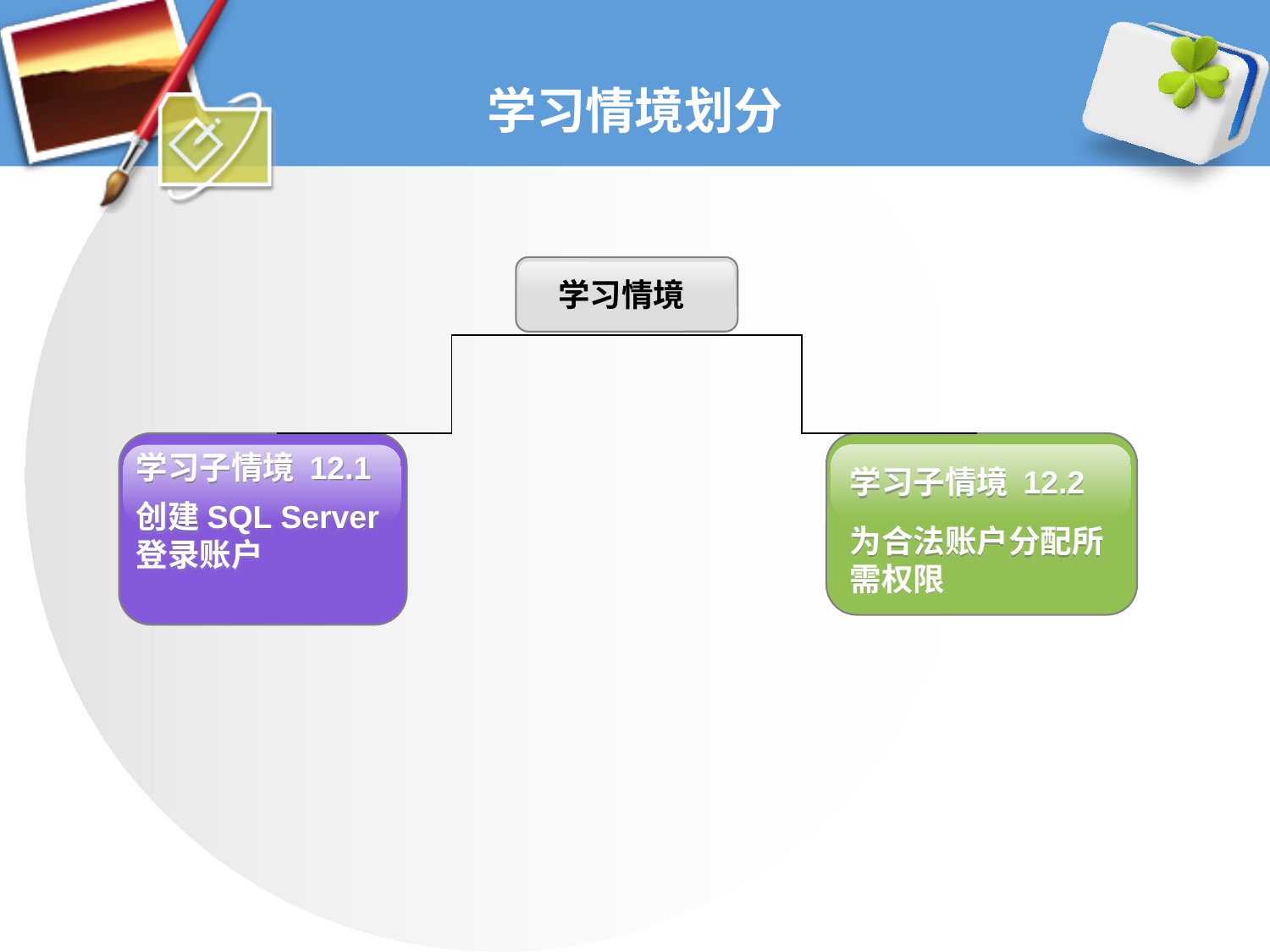

# 学习情境划分

学习情境

学习子情境 12.1
创建SQL Server登录账户
学习子情境 12.2
为合法账户分配所需权限